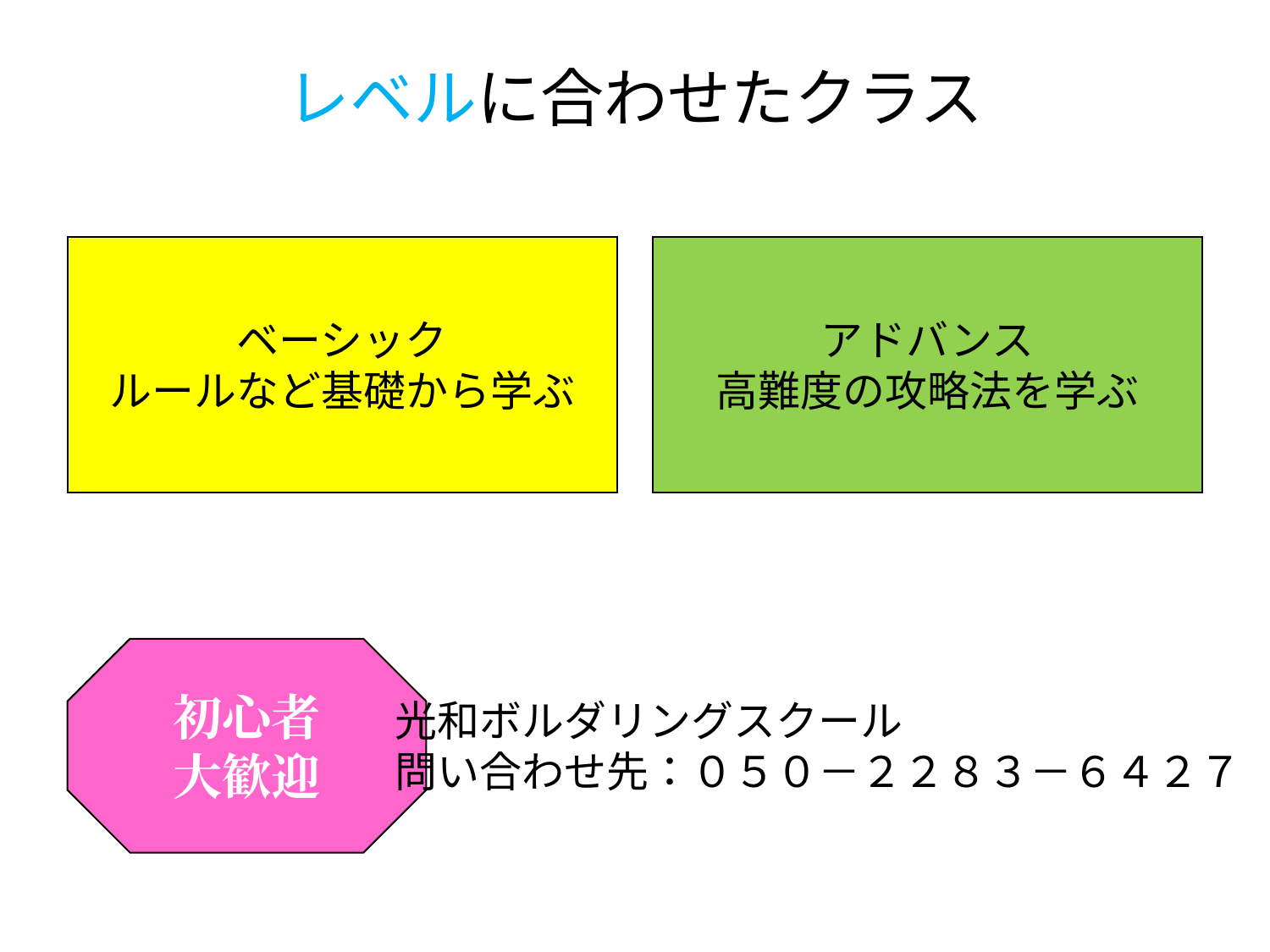

レベルに合わせたクラス
ベーシック
ルールなど基礎から学ぶ
アドバンス
高難度の攻略法を学ぶ
初心者
大歓迎
光和ボルダリングスクール
問い合わせ先：０５０－２２８３－６４２７